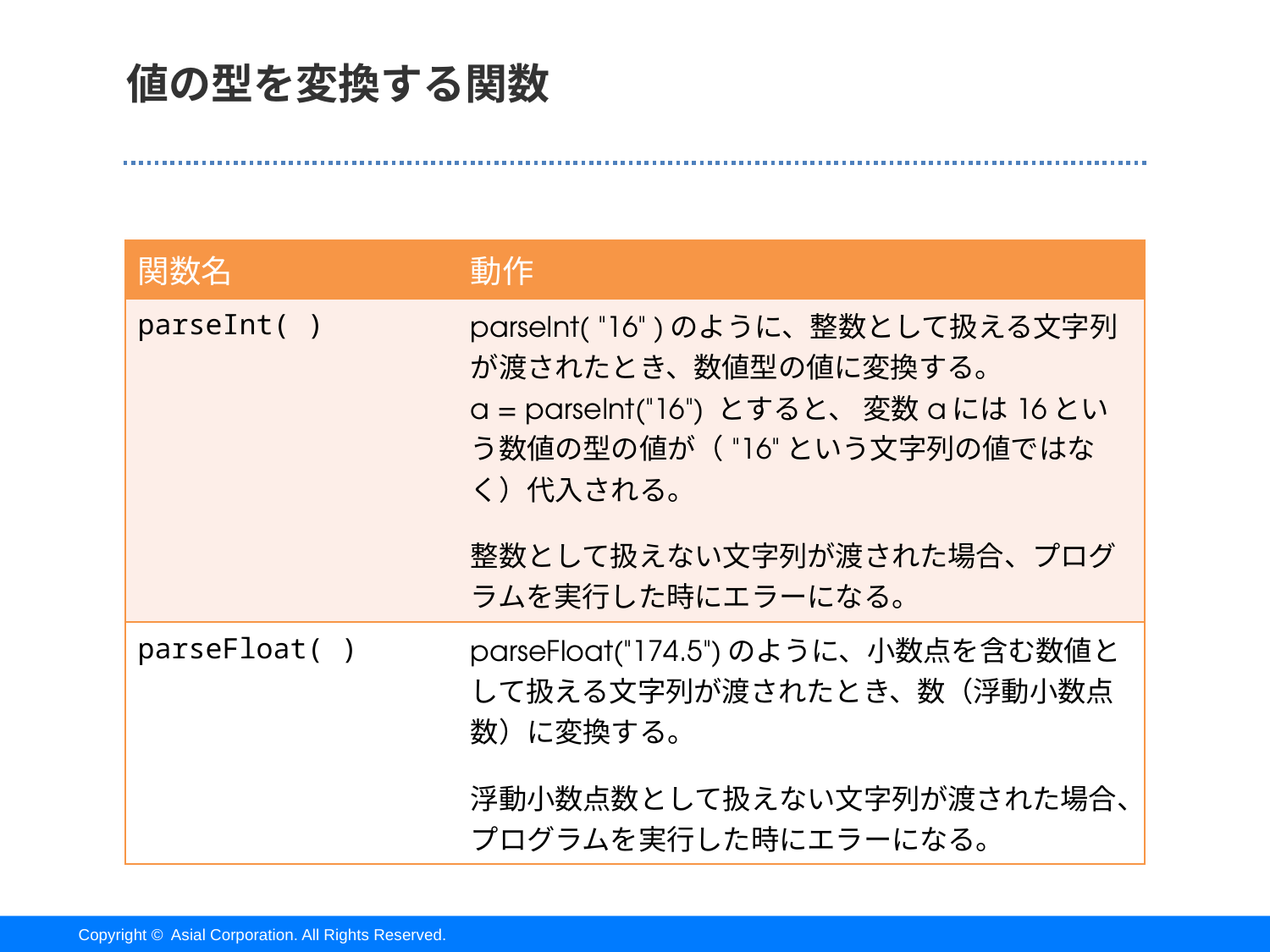

# 値の型を変換する関数
| 関数名 | 動作 |
| --- | --- |
| parseInt( ) | parseInt( "16" )のように、整数として扱える文字列が渡されたとき、数値型の値に変換する。 a = parseInt("16") とすると、 変数aには16という数値の型の値が（"16"という文字列の値ではなく）代入される。 整数として扱えない文字列が渡された場合、プログラムを実行した時にエラーになる。 |
| parseFloat( ) | parseFloat("174.5")のように、小数点を含む数値として扱える文字列が渡されたとき、数（浮動小数点数）に変換する。 浮動小数点数として扱えない文字列が渡された場合、プログラムを実行した時にエラーになる。 |